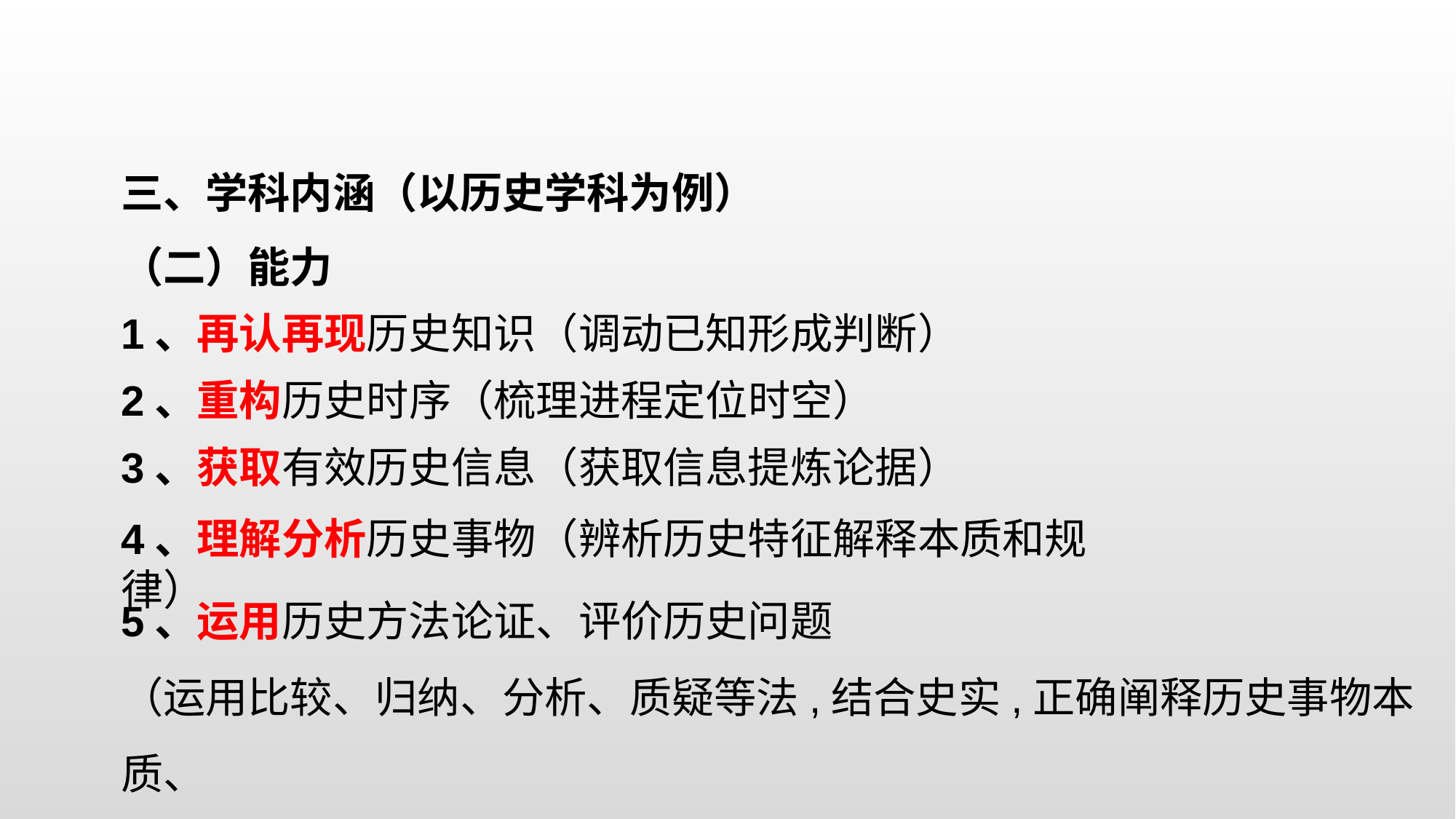

三、学科内涵（以历史学科为例）
（二）能力
1、再认再现历史知识（调动已知形成判断）
2、重构历史时序（梳理进程定位时空）
3、获取有效历史信息（获取信息提炼论据）
4、理解分析历史事物（辨析历史特征解释本质和规律）
5、运用历史方法论证、评价历史问题
（运用比较、归纳、分析、质疑等法,结合史实,正确阐释历史事物本质、
    意义）